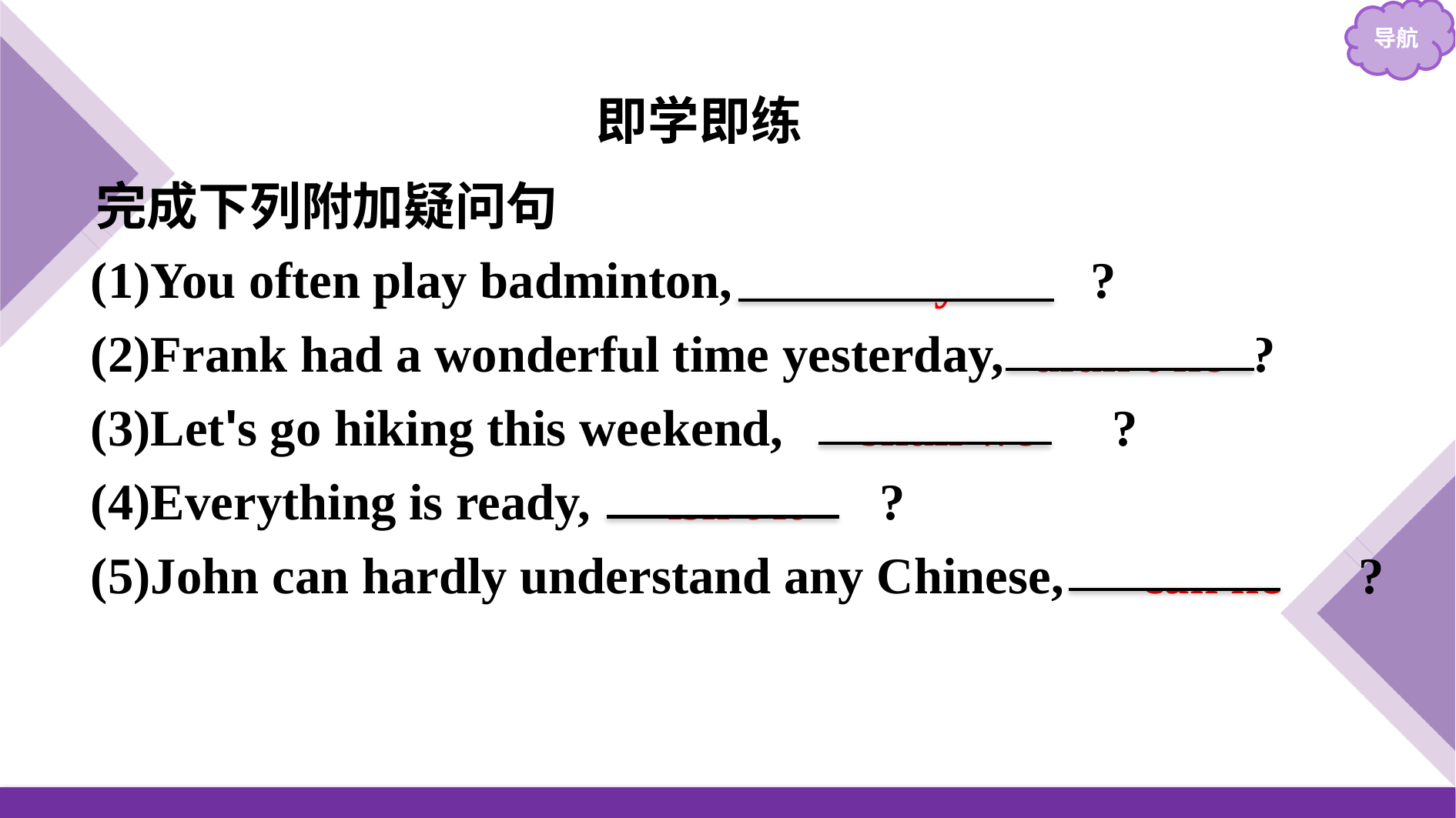

即学即练
完成下列附加疑问句
(1)You often play badminton,　don't you　?
(2)Frank had a wonderful time yesterday,  didn't he  ?
(3)Let's go hiking this weekend,　shall we　?
(4)Everything is ready,　isn't it　?
(5)John can hardly understand any Chinese,　can he　?